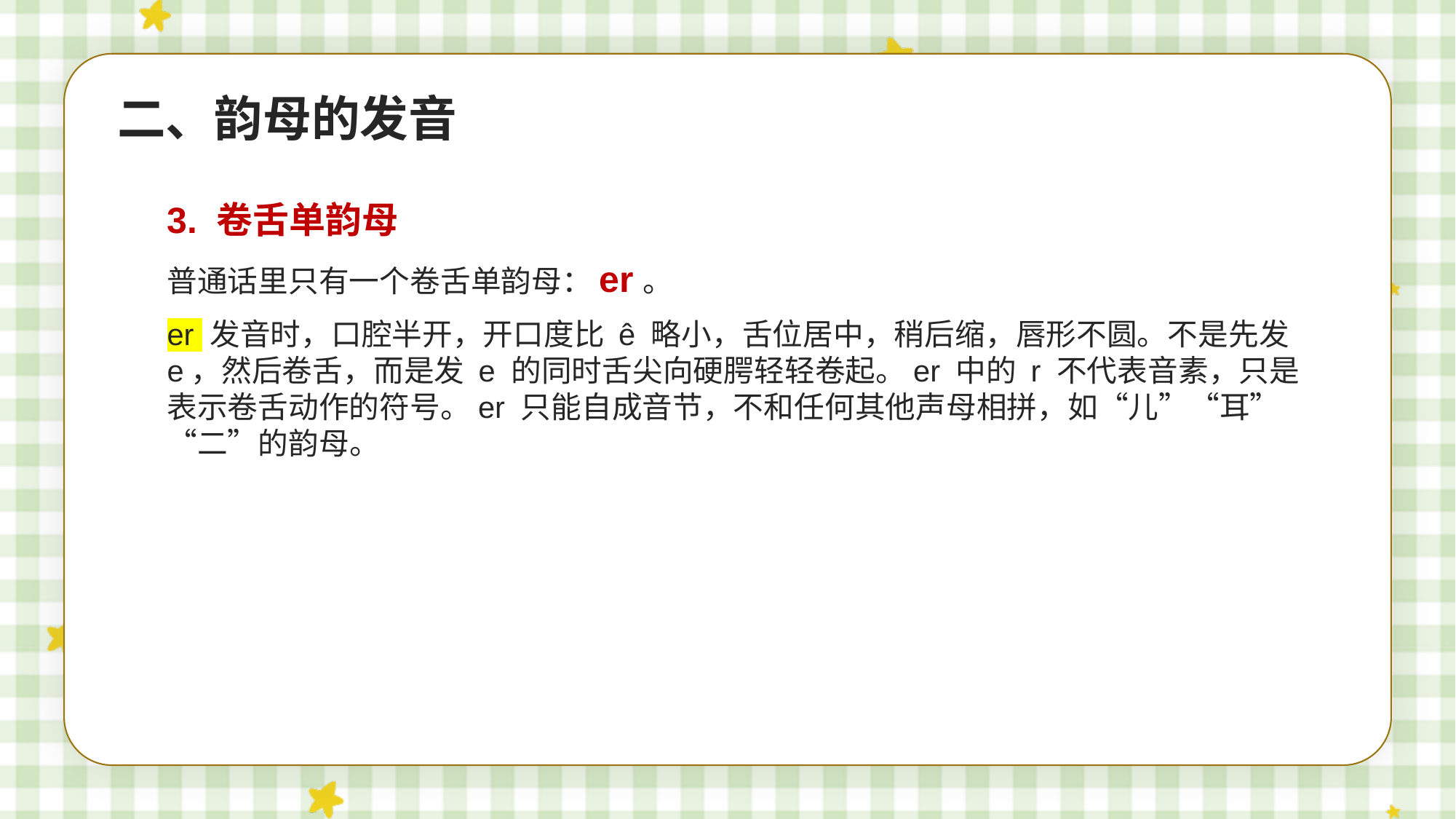

二、韵母的发音
3. 卷舌单韵母
普通话里只有一个卷舌单韵母：er。
er 发音时，口腔半开，开口度比 ê 略小，舌位居中，稍后缩，唇形不圆。不是先发 e，然后卷舌，而是发 e 的同时舌尖向硬腭轻轻卷起。er 中的 r 不代表音素，只是表示卷舌动作的符号。er 只能自成音节，不和任何其他声母相拼，如“儿”“耳”“二”的韵母。